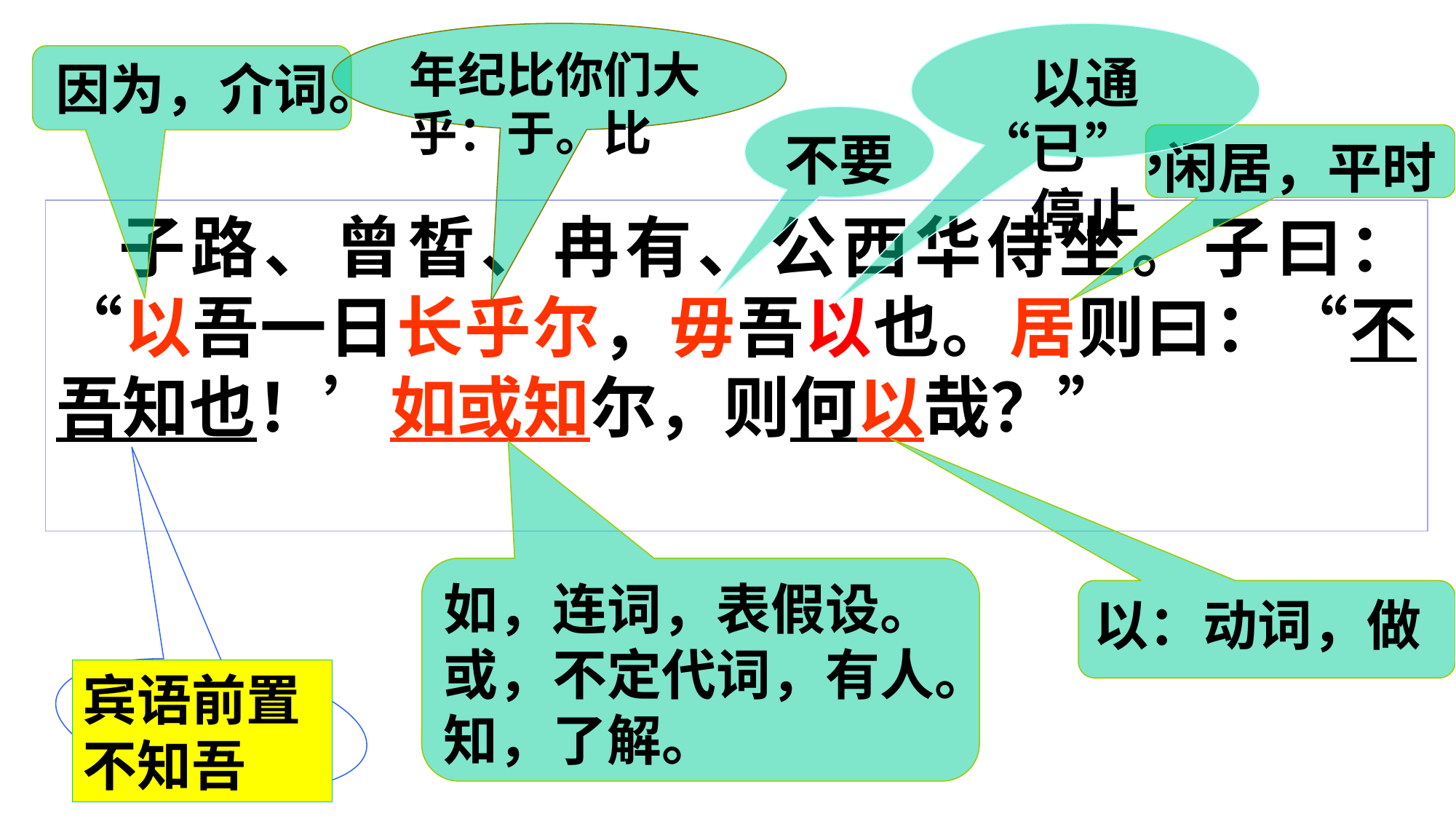

年纪比你们大
乎：于。比
以通“已”，停止
因为，介词。
不要
闲居，平时
  子路、曾皙、冉有、公西华侍坐。子曰：“以吾一日长乎尔，毋吾以也。居则曰：“不吾知也！’如或知尔，则何以哉？”

如，连词，表假设。
或，不定代词，有人。
知，了解。
以：动词，做
宾语前置
不知吾